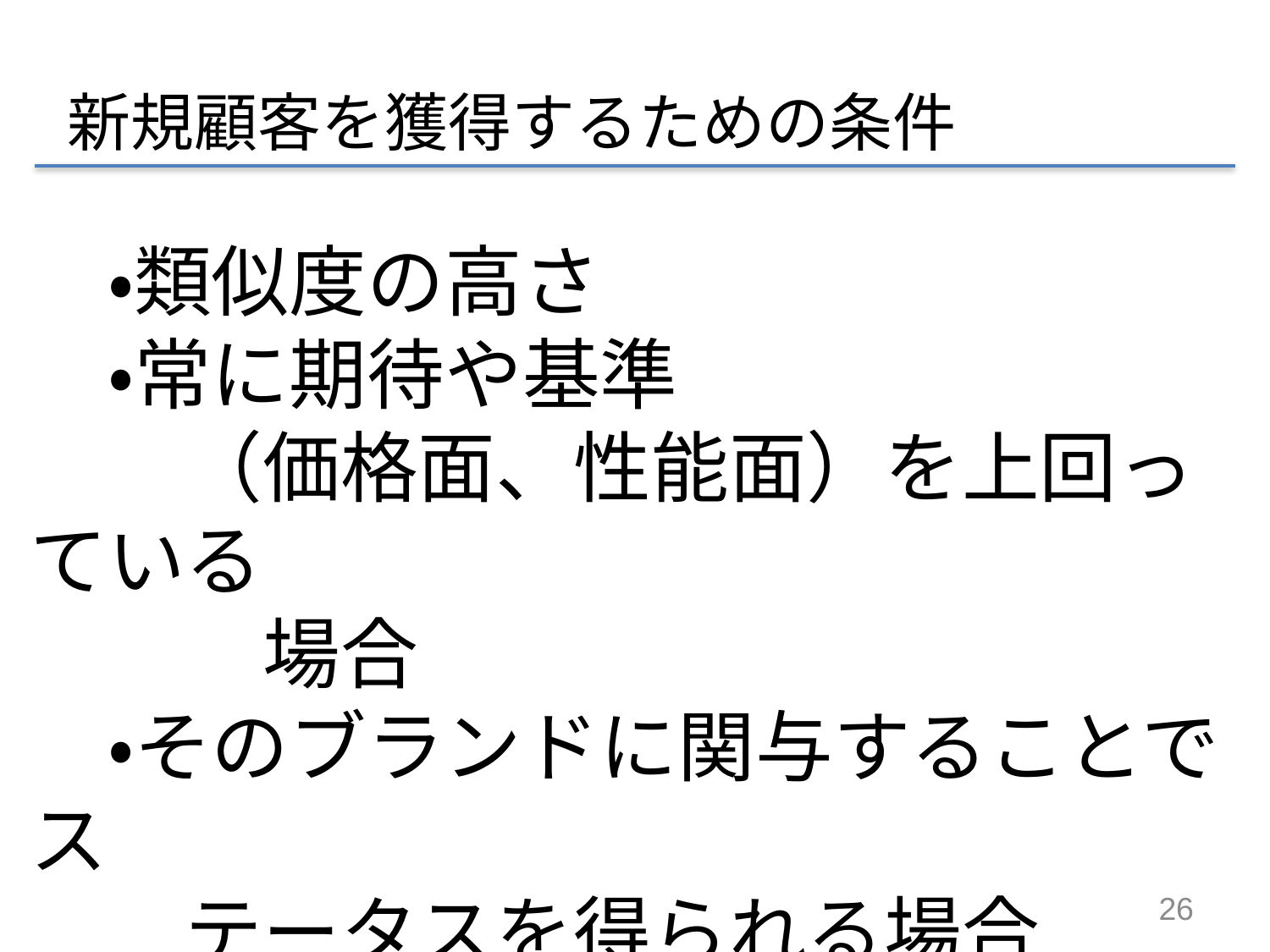

新規顧客を獲得するための条件
　・類似度の高さ
　・常に期待や基準
　　（価格面、性能面）を上回っている
　　　場合
　・そのブランドに関与することでス
　　テータスを得られる場合

26